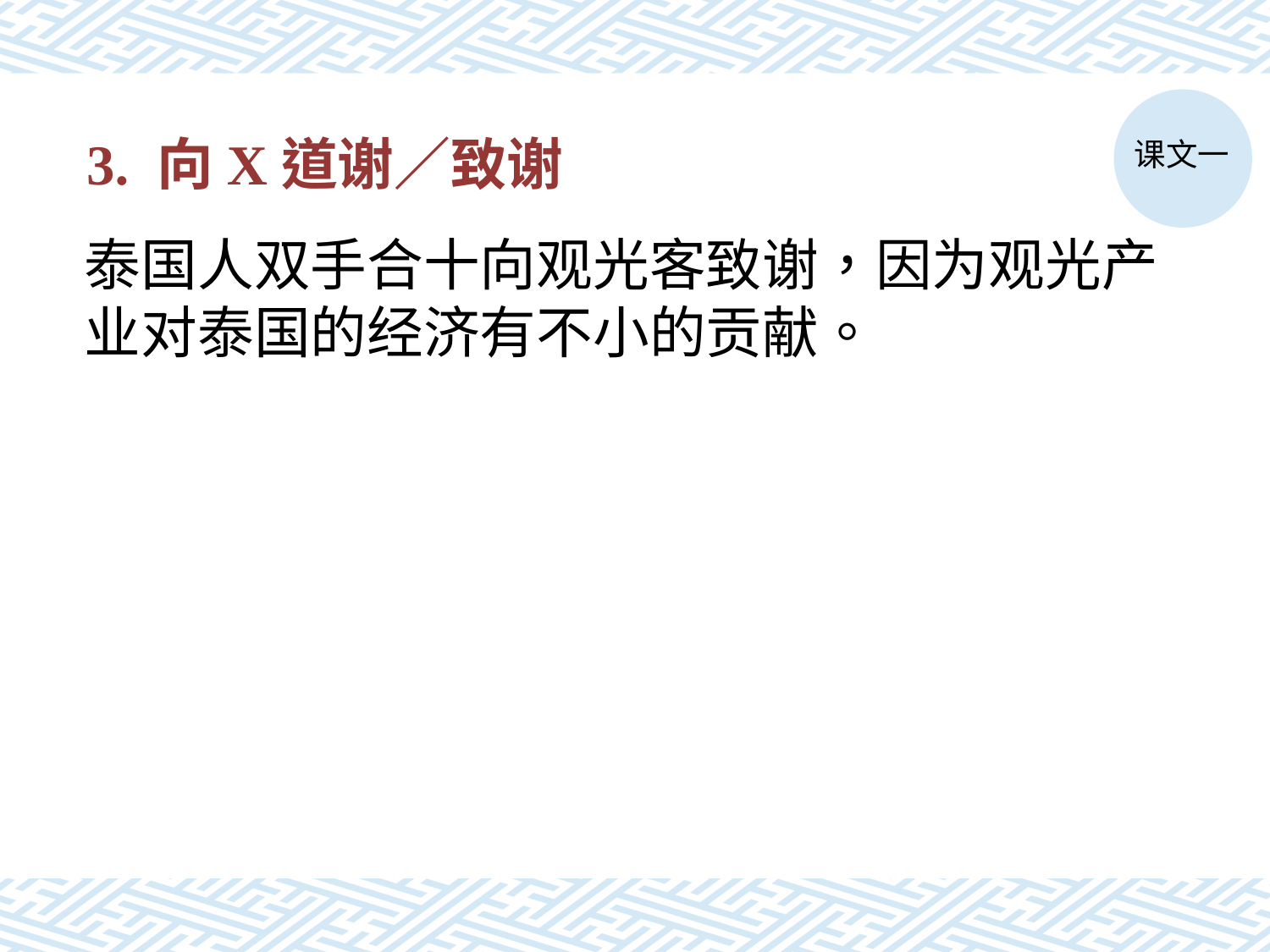

课文一
# 3. 向X道谢／致谢
泰国人双手合十向观光客致谢，因为观光产业对泰国的经济有不小的贡献。